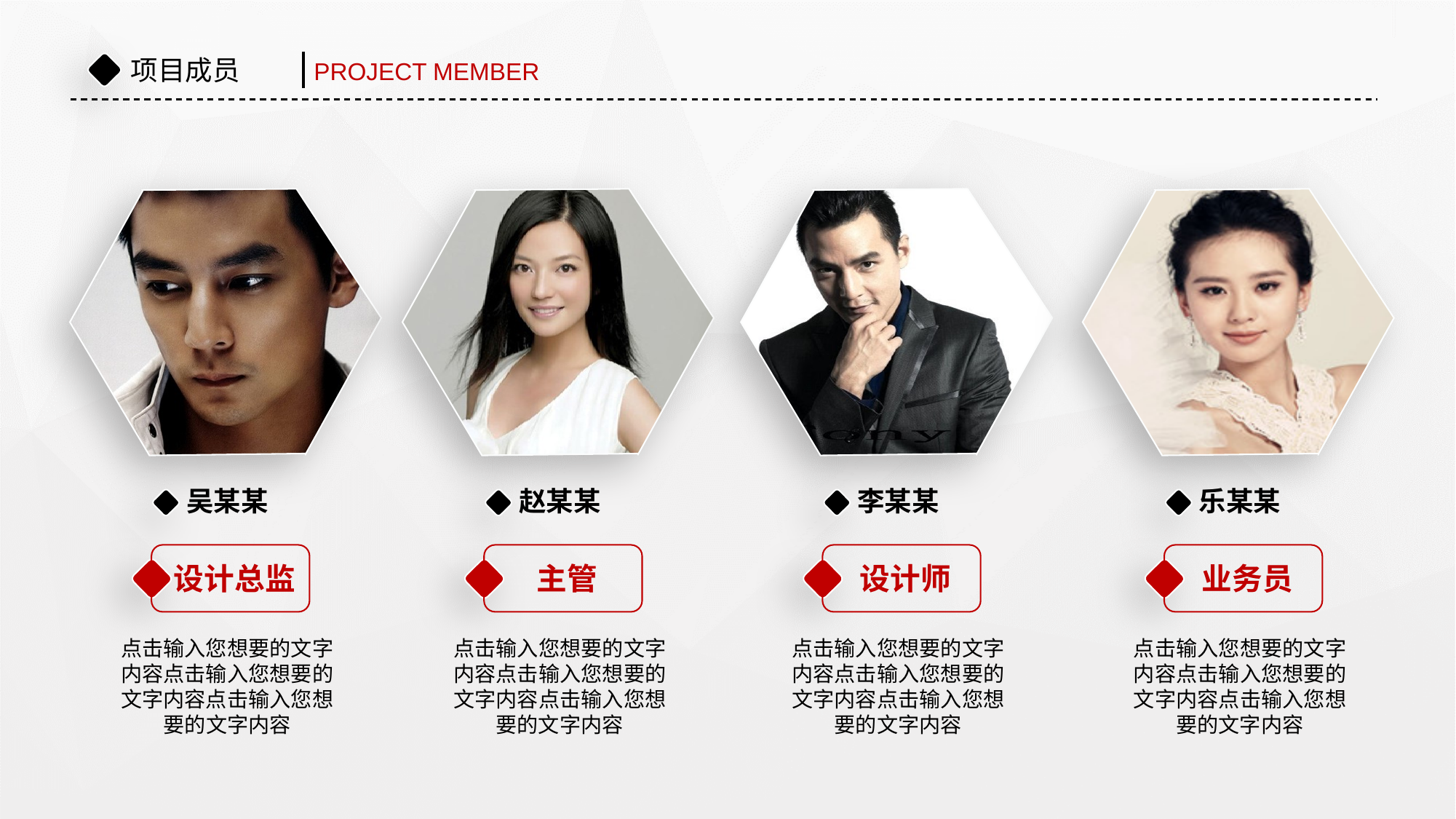

项目成员
PROJECT MEMBER

吴某某

赵某某

李某某

乐某某

设计总监

主管

设计师

业务员
点击输入您想要的文字内容点击输入您想要的文字内容点击输入您想要的文字内容

点击输入您想要的文字内容点击输入您想要的文字内容点击输入您想要的文字内容

点击输入您想要的文字内容点击输入您想要的文字内容点击输入您想要的文字内容

点击输入您想要的文字内容点击输入您想要的文字内容点击输入您想要的文字内容